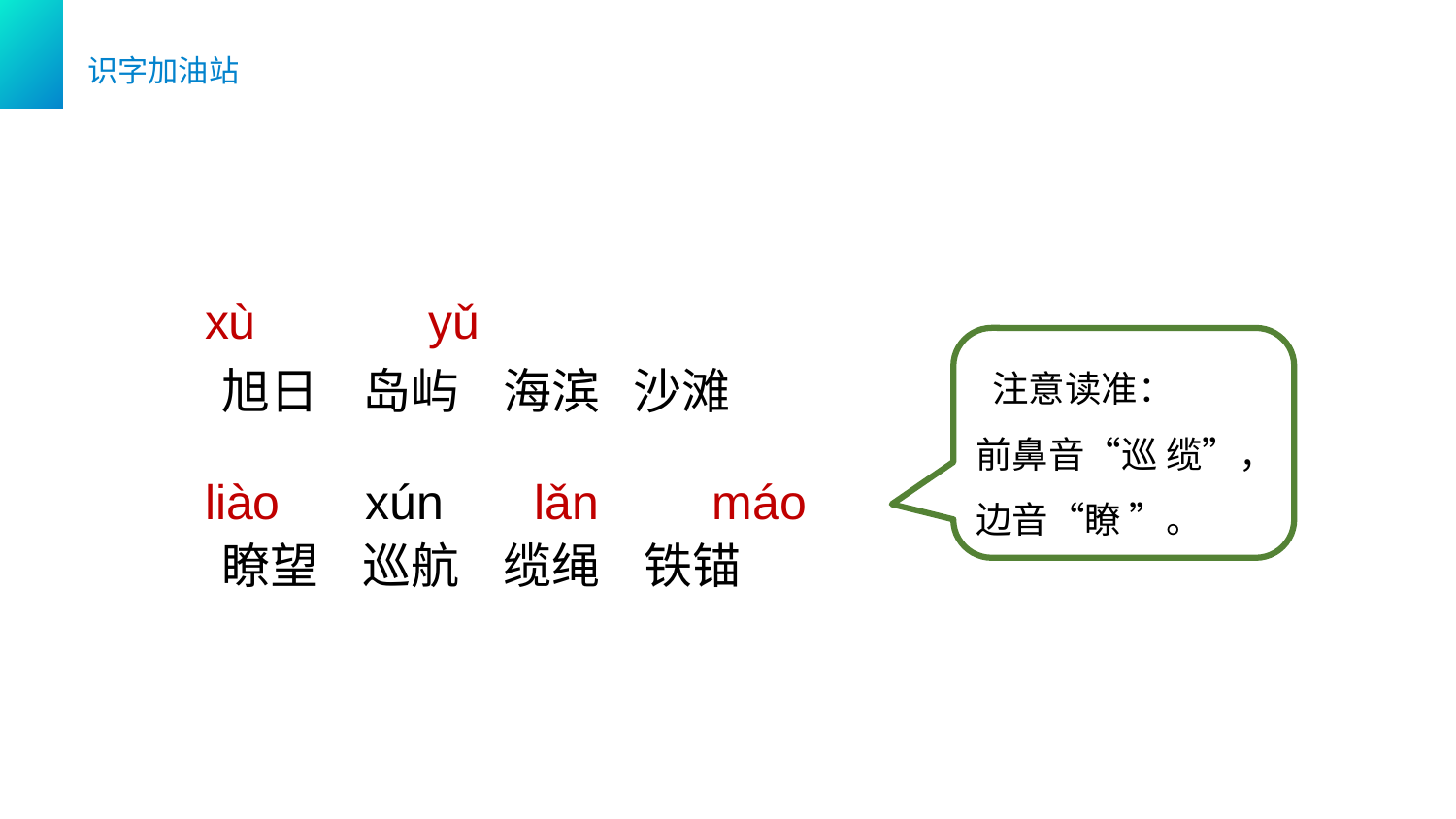

识字加油站
xù
yǔ
 注意读准：
前鼻音“巡 缆”，
边音“瞭 ”。
旭日    岛屿    海滨   沙滩

瞭望    巡航    缆绳    铁锚
liào
xún
lǎn
máo